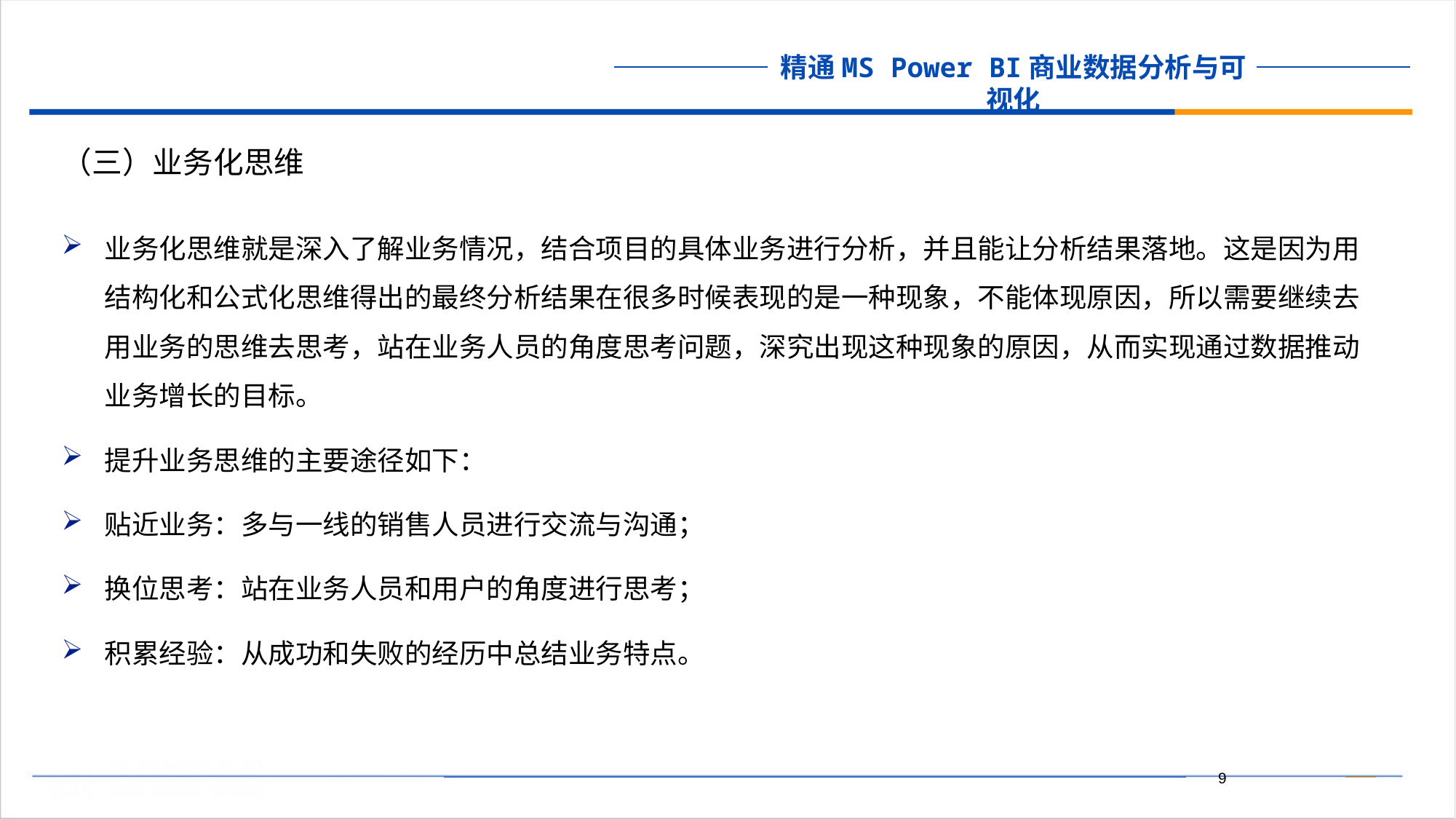

（三）业务化思维
业务化思维就是深入了解业务情况，结合项目的具体业务进行分析，并且能让分析结果落地。这是因为用结构化和公式化思维得出的最终分析结果在很多时候表现的是一种现象，不能体现原因，所以需要继续去用业务的思维去思考，站在业务人员的角度思考问题，深究出现这种现象的原因，从而实现通过数据推动业务增长的目标。
提升业务思维的主要途径如下：
贴近业务：多与一线的销售人员进行交流与沟通；
换位思考：站在业务人员和用户的角度进行思考；
积累经验：从成功和失败的经历中总结业务特点。